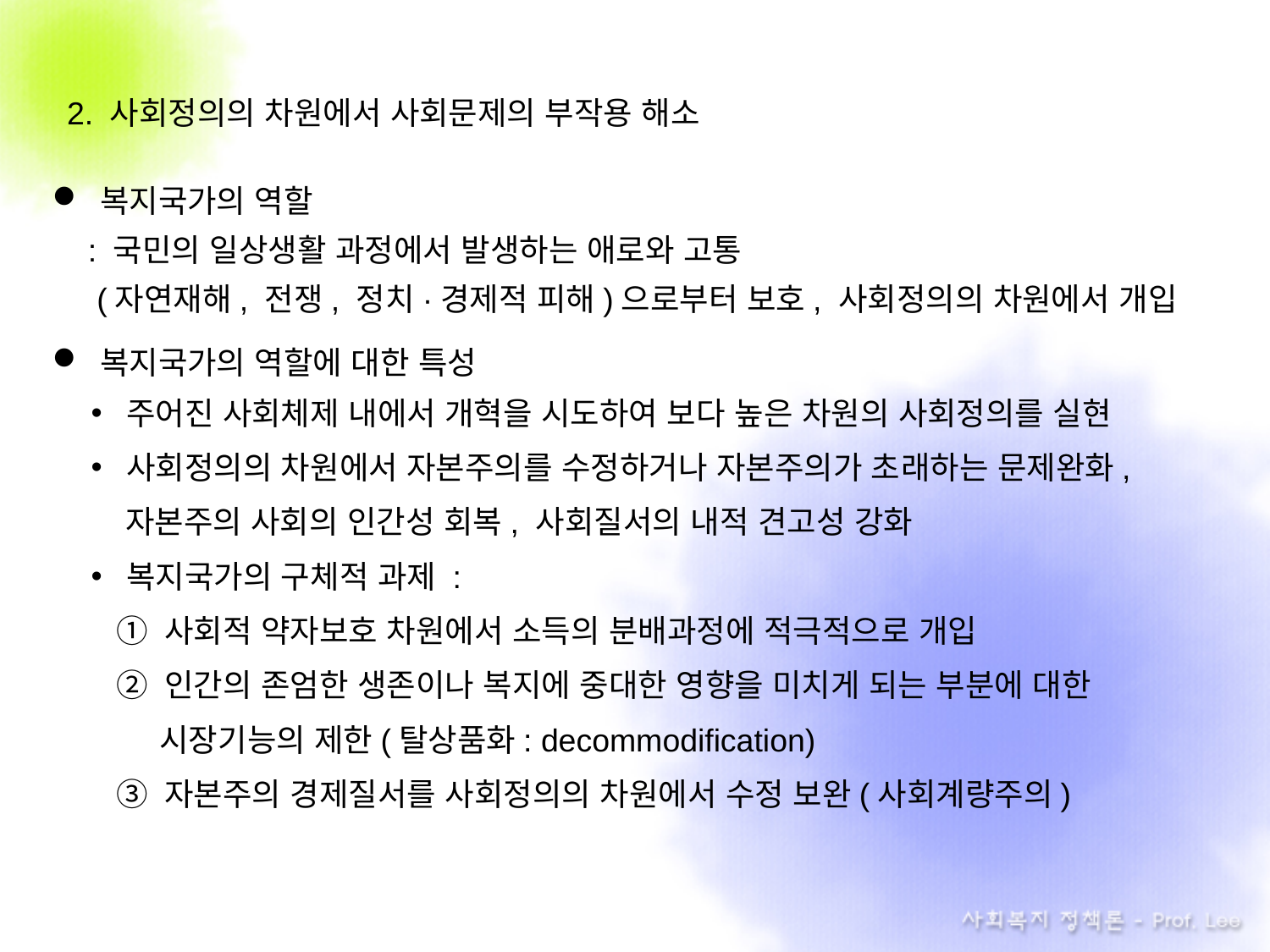

2. 사회정의의 차원에서 사회문제의 부작용 해소

복지국가의 역할
    : 국민의 일상생활 과정에서 발생하는 애로와 고통
     (자연재해, 전쟁, 정치·경제적 피해)으로부터 보호, 사회정의의 차원에서 개입
복지국가의 역할에 대한 특성
주어진 사회체제 내에서 개혁을 시도하여 보다 높은 차원의 사회정의를 실현
사회정의의 차원에서 자본주의를 수정하거나 자본주의가 초래하는 문제완화,
   자본주의 사회의 인간성 회복, 사회질서의 내적 견고성 강화
복지국가의 구체적 과제 :
① 사회적 약자보호 차원에서 소득의 분배과정에 적극적으로 개입
② 인간의 존엄한 생존이나 복지에 중대한 영향을 미치게 되는 부분에 대한
    시장기능의 제한(탈상품화: decommodification)
③ 자본주의 경제질서를 사회정의의 차원에서 수정 보완(사회계량주의)